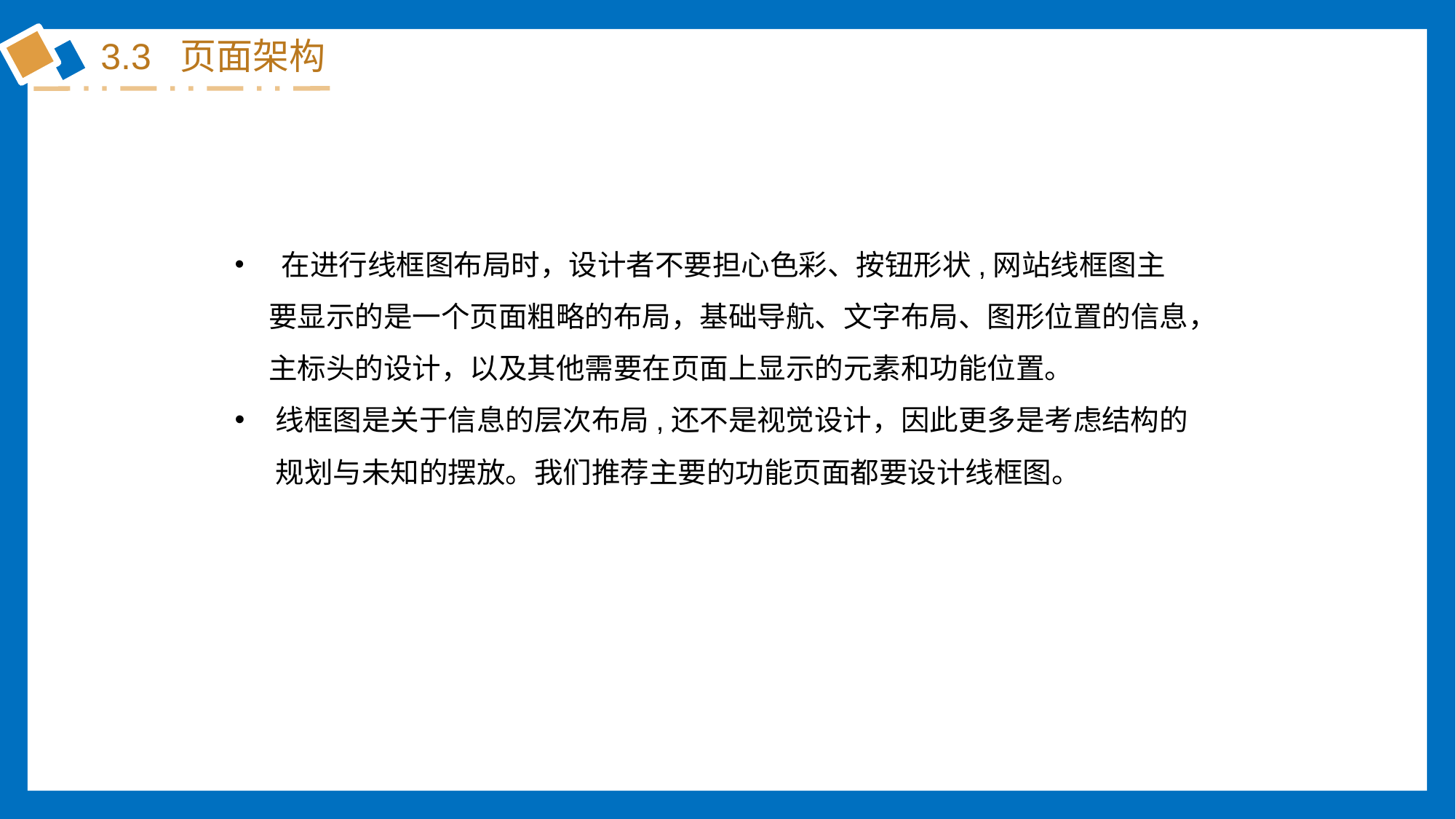

3.3  页面架构

 在进行线框图布局时，设计者不要担心色彩、按钮形状,网站线框图主要显示的是一个页面粗略的布局，基础导航、文字布局、图形位置的信息，主标头的设计，以及其他需要在页面上显示的元素和功能位置。
线框图是关于信息的层次布局,还不是视觉设计，因此更多是考虑结构的规划与未知的摆放。我们推荐主要的功能页面都要设计线框图。